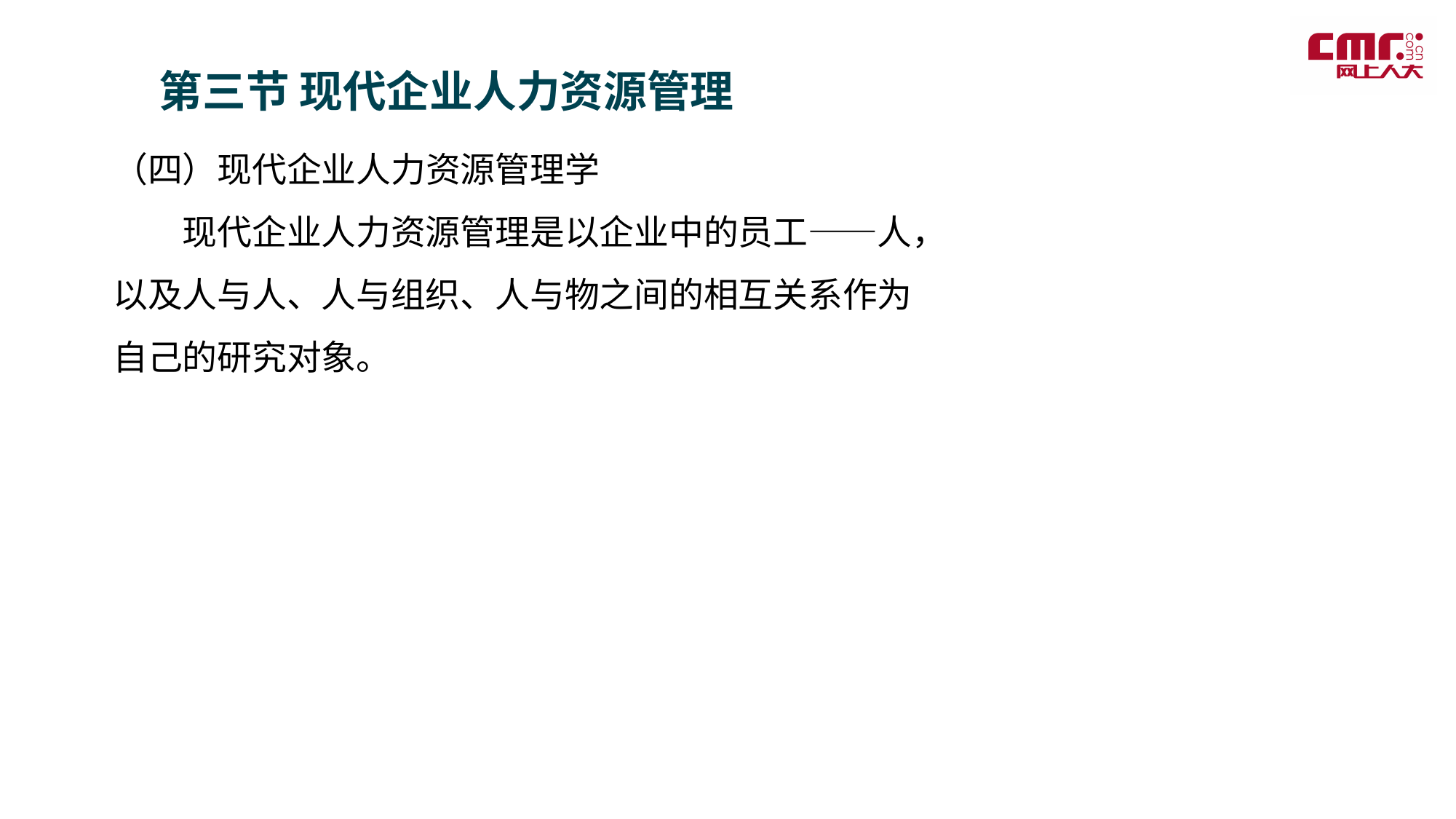

第三节 现代企业人力资源管理
（四）现代企业人力资源管理学
　　现代企业人力资源管理是以企业中的员工——人，以及人与人、人与组织、人与物之间的相互关系作为自己的研究对象。